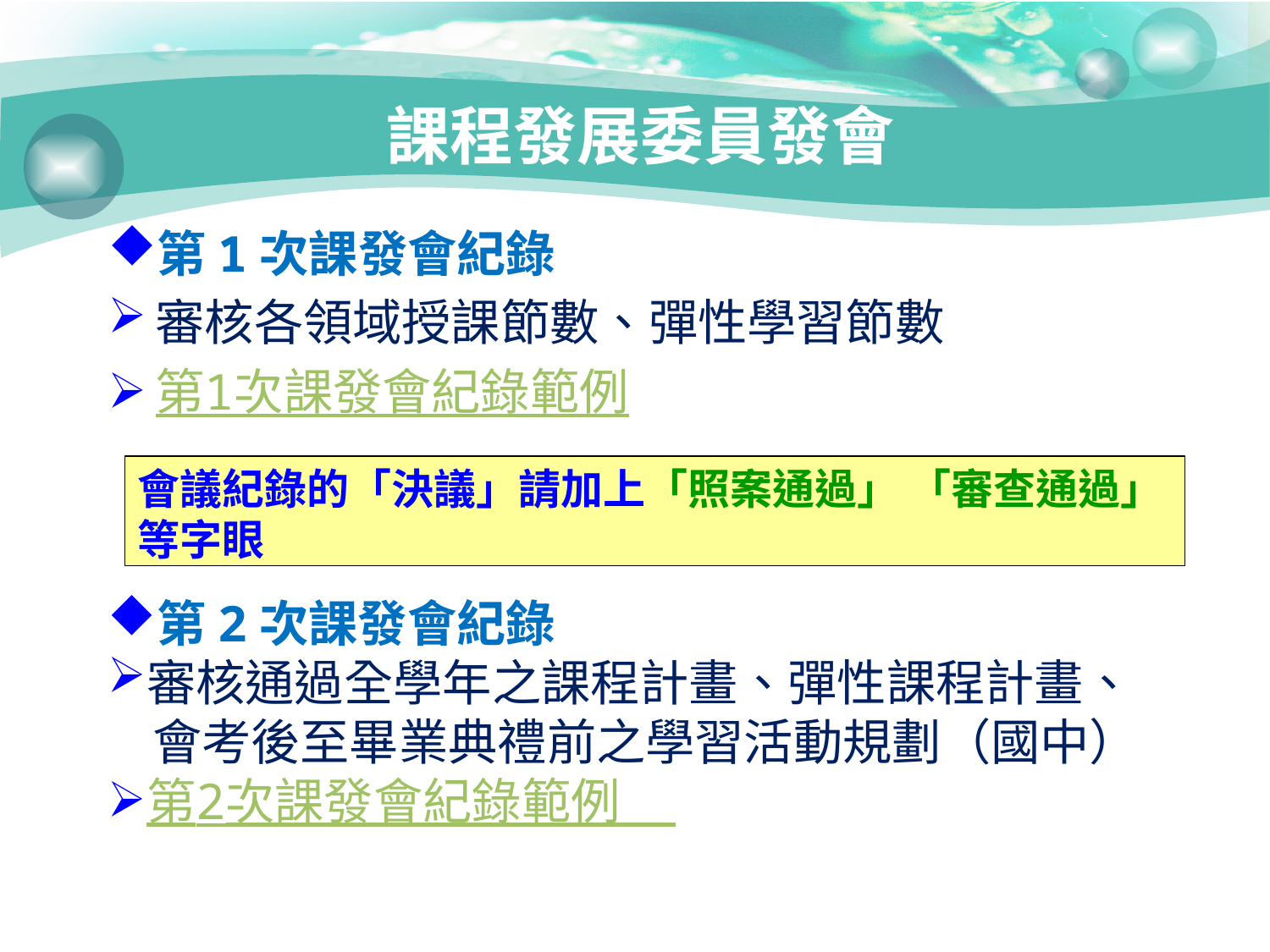

# 課程發展委員發會
第1次課發會紀錄
審核各領域授課節數、彈性學習節數
第1次課發會紀錄範例

會議紀錄的「決議」請加上「照案通過」 「審查通過」 等字眼
第2次課發會紀錄
審核通過全學年之課程計畫、彈性課程計畫、
   會考後至畢業典禮前之學習活動規劃（國中）
第2次課發會紀錄範例